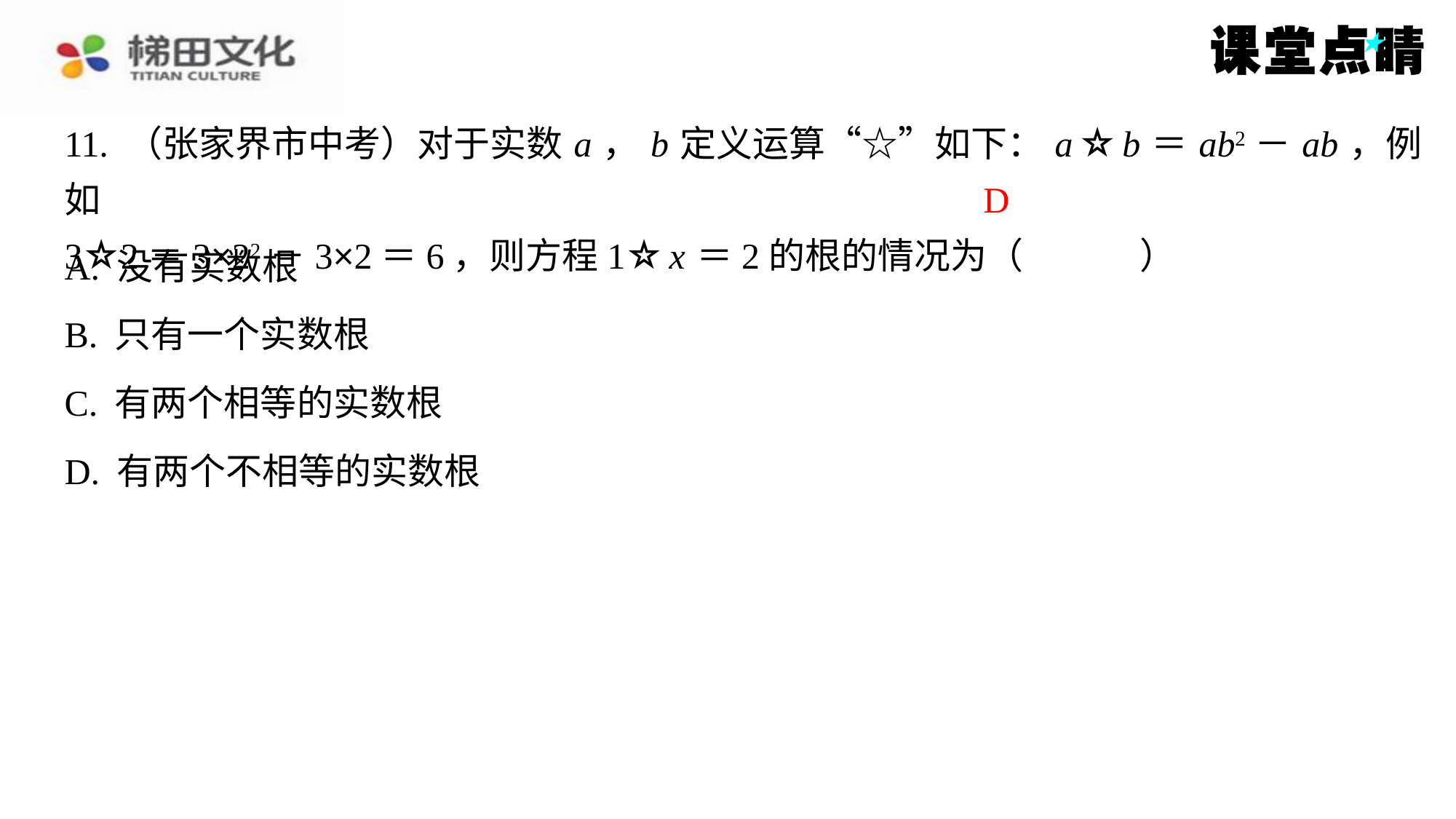

11. （张家界市中考）对于实数 a ， b 定义运算“☆”如下： a ☆ b ＝ ab2－ ab ，例如
3☆2＝3×22－3×2＝6，则方程1☆ x ＝2的根的情况为（　D　）
D
| A. 没有实数根 |
| --- |
| B. 只有一个实数根 |
| C. 有两个相等的实数根 |
| D. 有两个不相等的实数根 |